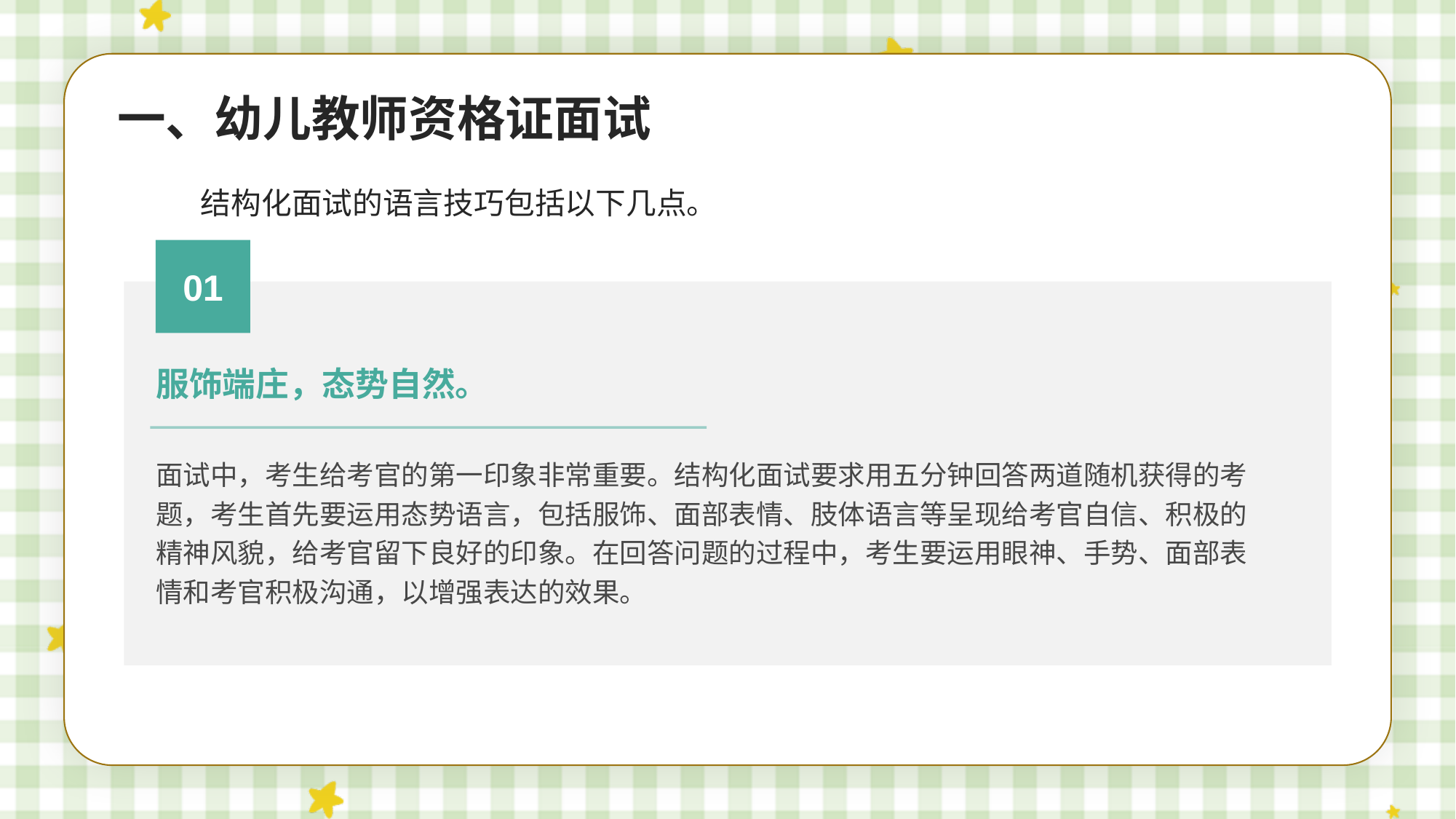

一、幼儿教师资格证面试
结构化面试的语言技巧包括以下几点。
01

服饰端庄，态势自然。
面试中，考生给考官的第一印象非常重要。结构化面试要求用五分钟回答两道随机获得的考题，考生首先要运用态势语言，包括服饰、面部表情、肢体语言等呈现给考官自信、积极的精神风貌，给考官留下良好的印象。在回答问题的过程中，考生要运用眼神、手势、面部表情和考官积极沟通，以增强表达的效果。